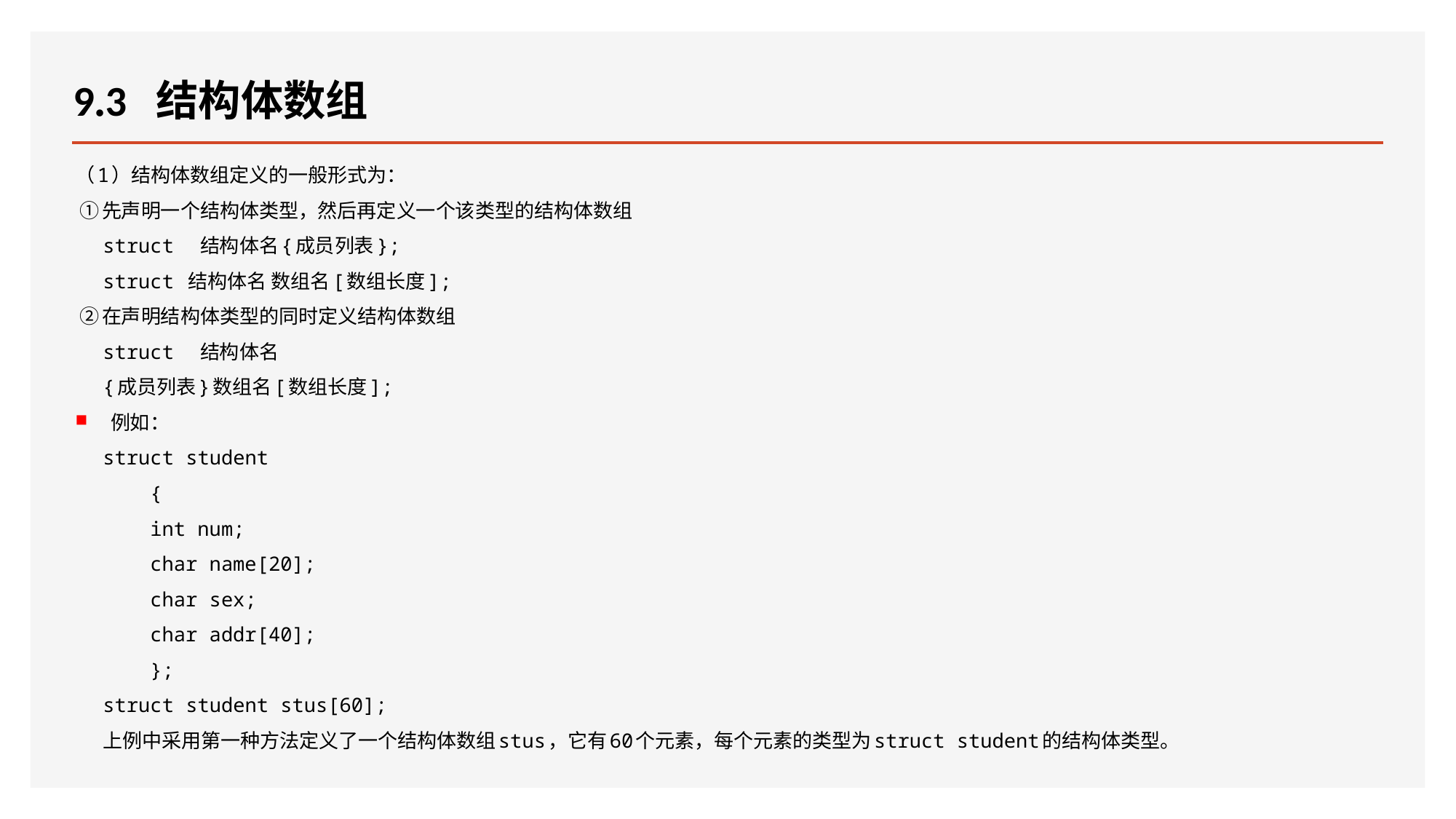

# 9.3  结构体数组
（1）结构体数组定义的一般形式为：
 ①先声明一个结构体类型，然后再定义一个该类型的结构体数组
struct  结构体名{成员列表};
struct 结构体名 数组名[数组长度];
 ②在声明结构体类型的同时定义结构体数组
struct  结构体名
{成员列表}数组名[数组长度];
例如：
struct student
    {
    int num;
    char name[20];
    char sex;
    char addr[40];
    };
struct student stus[60];
上例中采用第一种方法定义了一个结构体数组stus，它有60个元素，每个元素的类型为struct student的结构体类型。